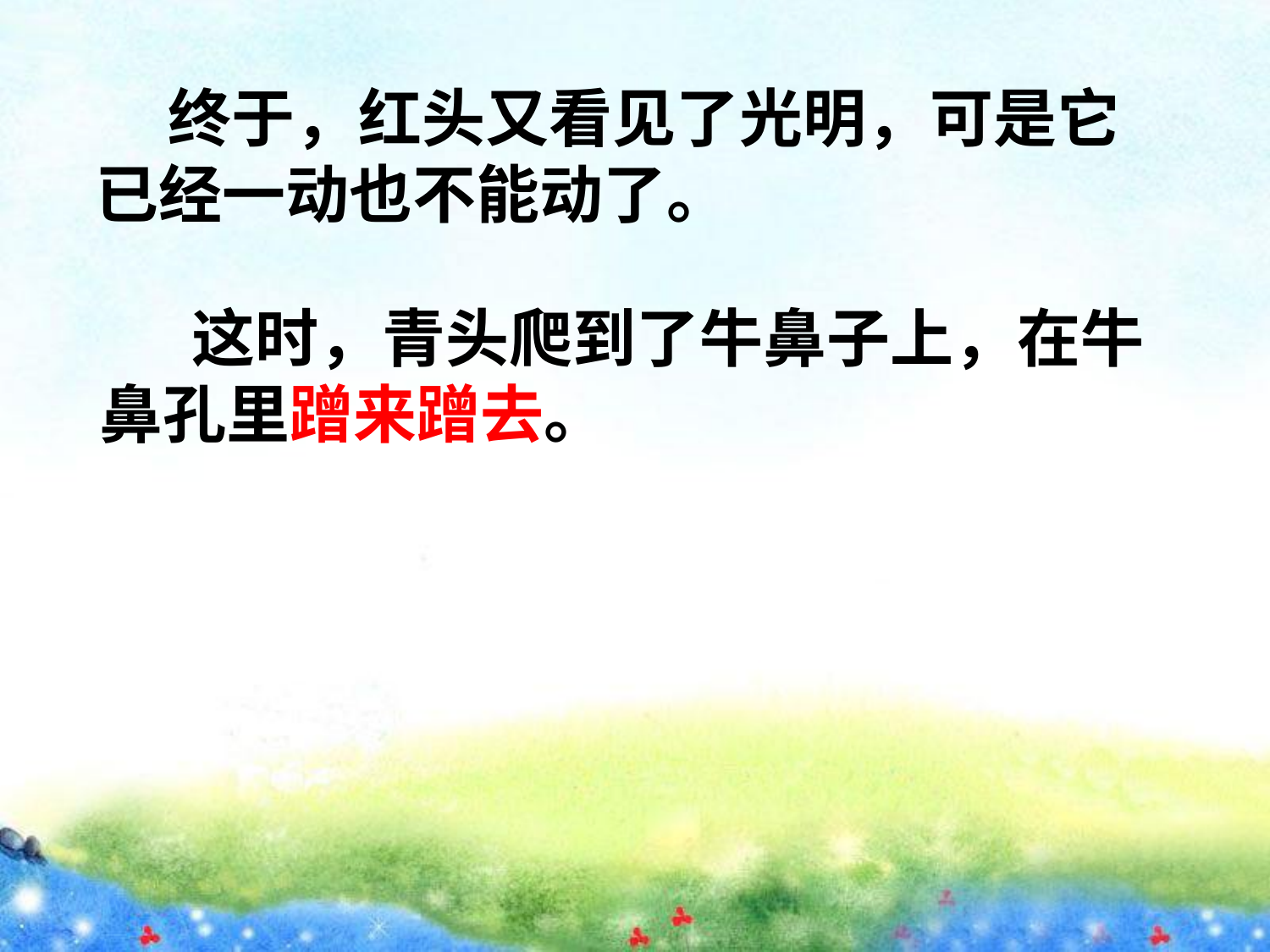

终于，红头又看见了光明，可是它已经一动也不能动了。
　  这时，青头爬到了牛鼻子上，在牛鼻孔里蹭来蹭去。